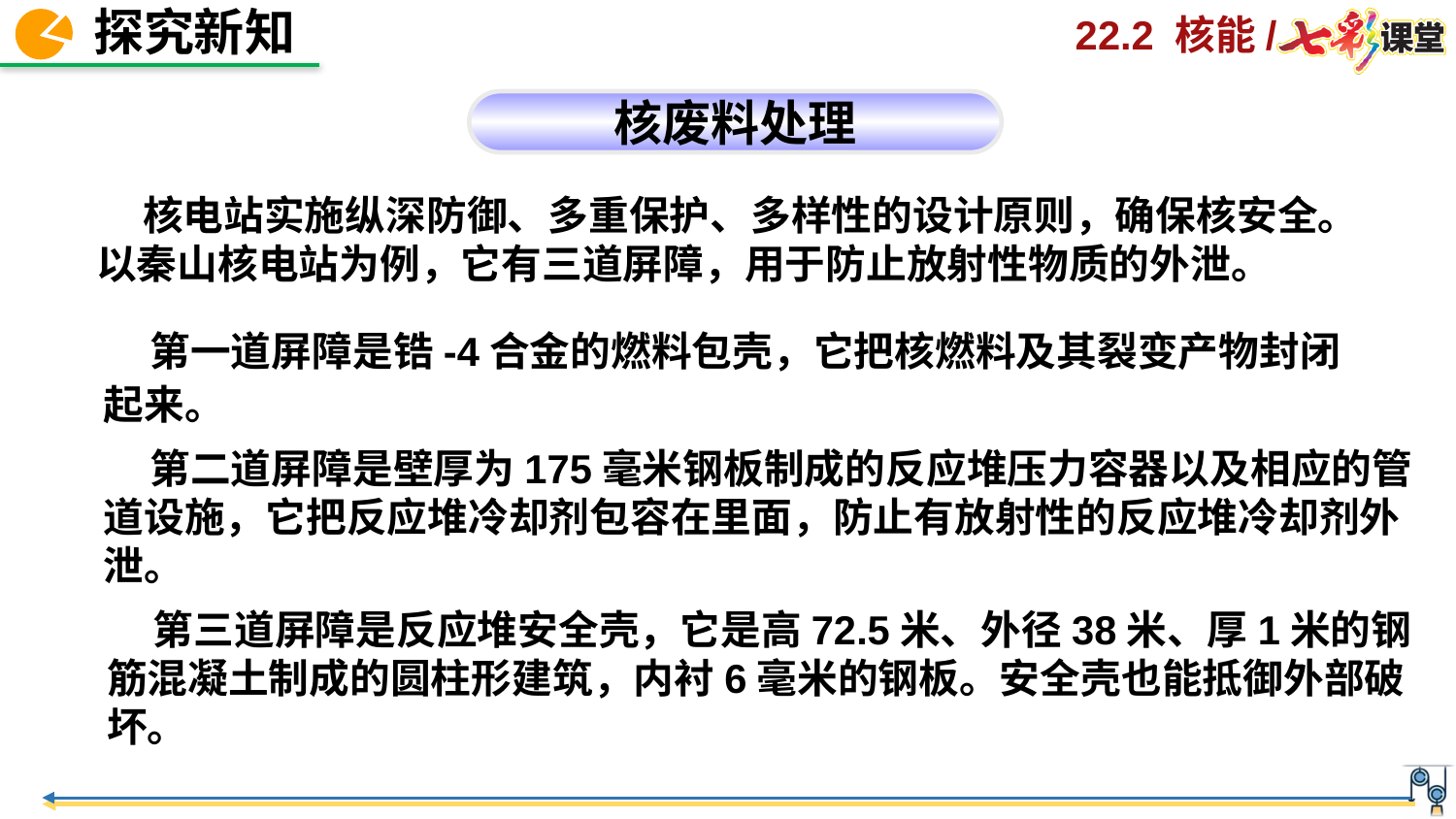

核废料处理
    核电站实施纵深防御、多重保护、多样性的设计原则，确保核安全。以秦山核电站为例，它有三道屏障，用于防止放射性物质的外泄。
    第一道屏障是锆-4合金的燃料包壳，它把核燃料及其裂变产物封闭起来。
    第二道屏障是壁厚为175毫米钢板制成的反应堆压力容器以及相应的管道设施，它把反应堆冷却剂包容在里面，防止有放射性的反应堆冷却剂外泄。
    第三道屏障是反应堆安全壳，它是高72.5米、外径38米、厚1米的钢筋混凝土制成的圆柱形建筑，内衬6毫米的钢板。安全壳也能抵御外部破坏。